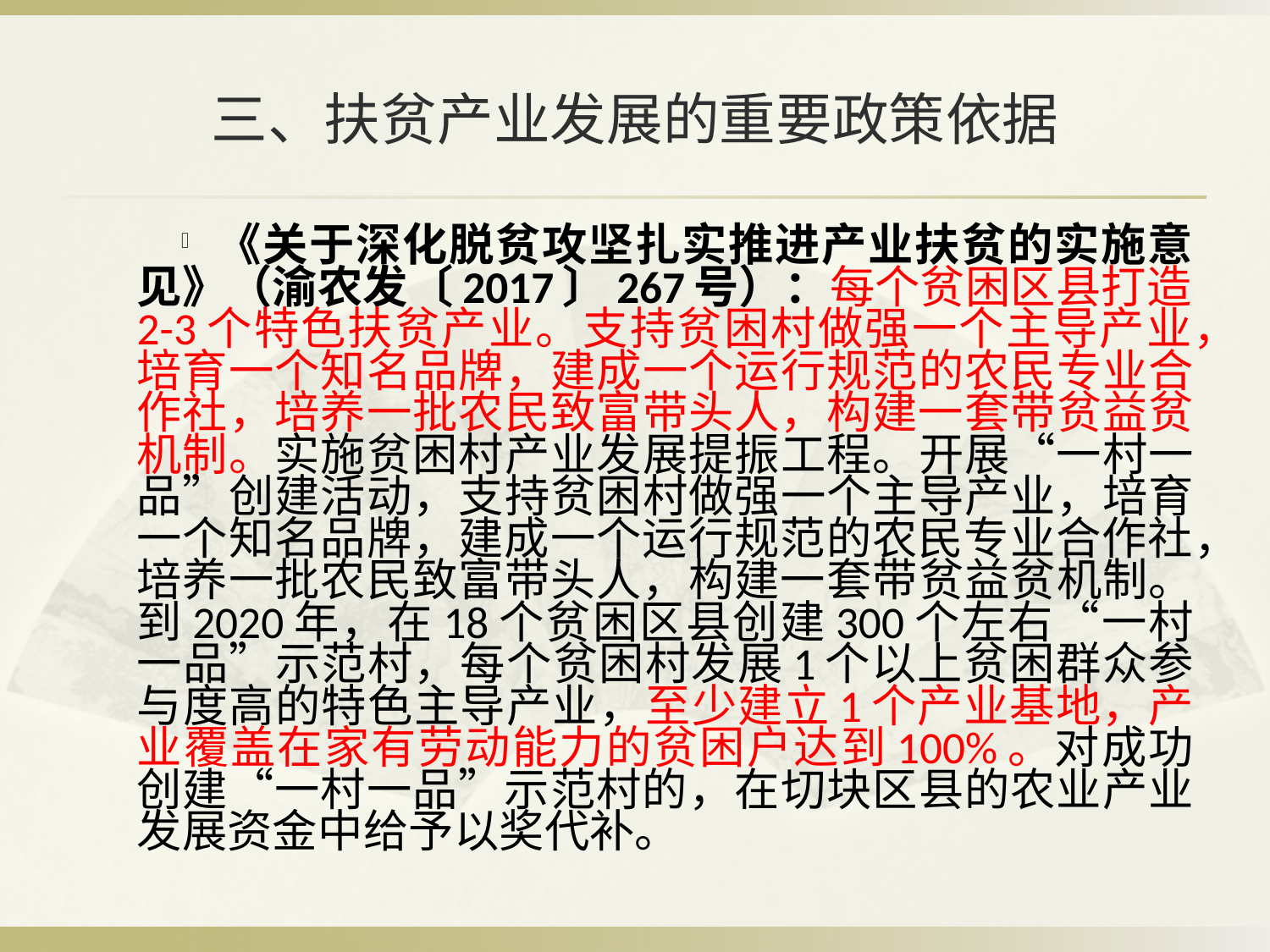

# 三、扶贫产业发展的重要政策依据
《关于深化脱贫攻坚扎实推进产业扶贫的实施意见》（渝农发〔2017〕267号）：每个贫困区县打造2-3个特色扶贫产业。支持贫困村做强一个主导产业，培育一个知名品牌，建成一个运行规范的农民专业合作社，培养一批农民致富带头人，构建一套带贫益贫机制。实施贫困村产业发展提振工程。开展“一村一品”创建活动，支持贫困村做强一个主导产业，培育一个知名品牌，建成一个运行规范的农民专业合作社，培养一批农民致富带头人，构建一套带贫益贫机制。到2020年，在18个贫困区县创建300个左右“一村一品”示范村，每个贫困村发展1个以上贫困群众参与度高的特色主导产业，至少建立1个产业基地，产业覆盖在家有劳动能力的贫困户达到100%。对成功创建“一村一品”示范村的，在切块区县的农业产业发展资金中给予以奖代补。